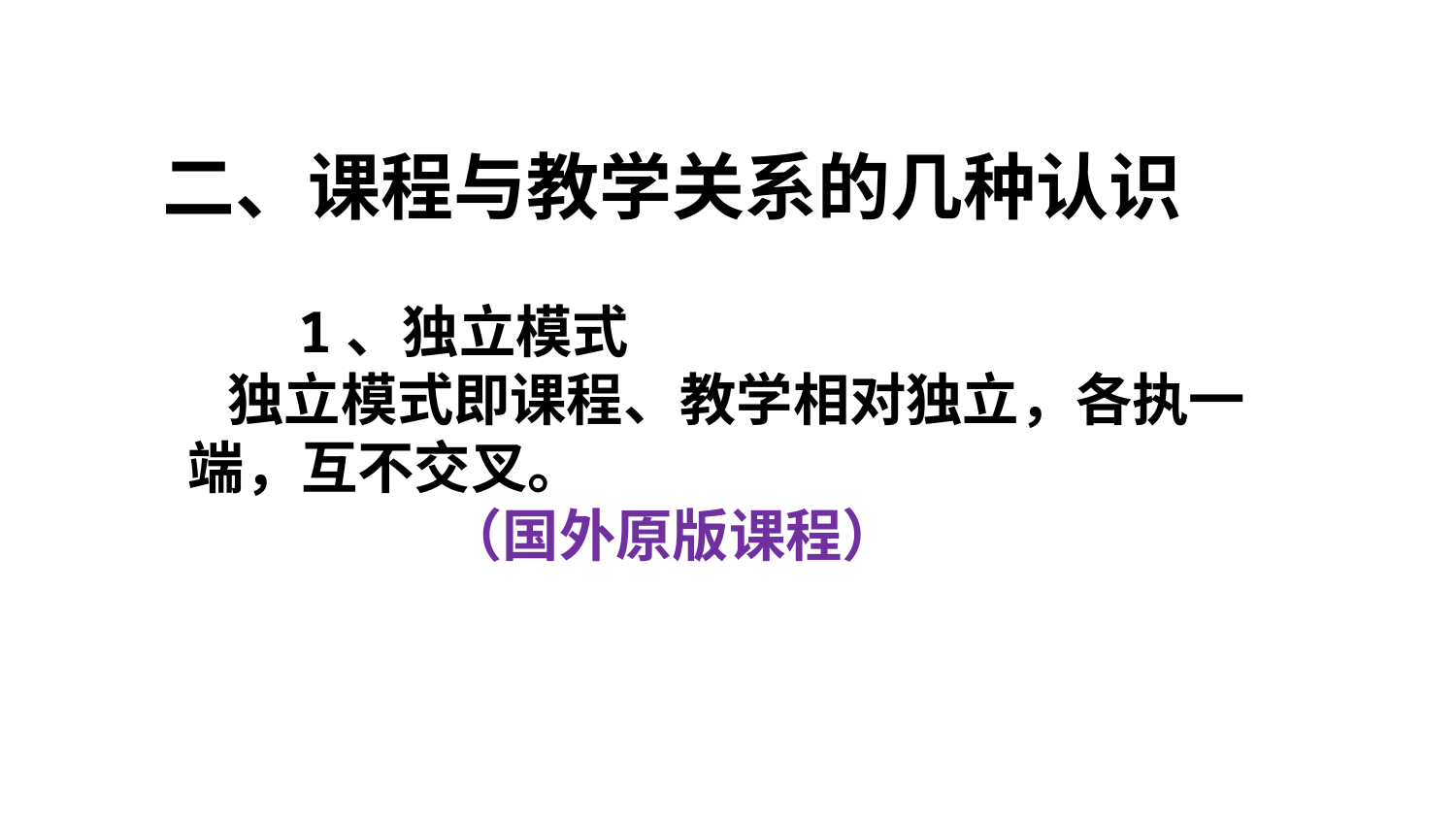

二、课程与教学关系的几种认识

    1、独立模式
    独立模式即课程、教学相对独立，各执一       端，互不交叉。
                     （国外原版课程）